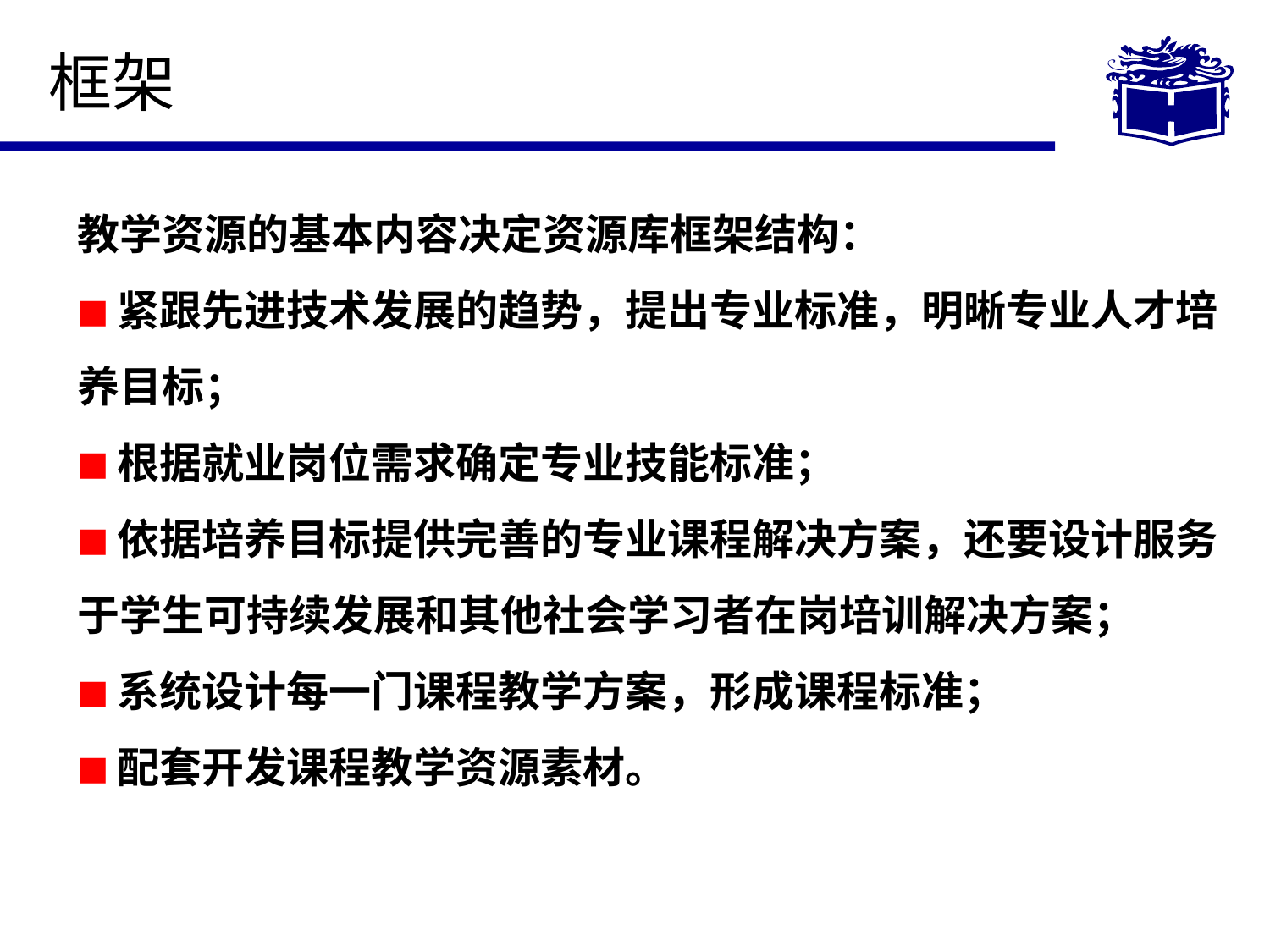

框架
教学资源的基本内容决定资源库框架结构：
■紧跟先进技术发展的趋势，提出专业标准，明晰专业人才培养目标；
■根据就业岗位需求确定专业技能标准；
■依据培养目标提供完善的专业课程解决方案，还要设计服务于学生可持续发展和其他社会学习者在岗培训解决方案；
■系统设计每一门课程教学方案，形成课程标准；
■配套开发课程教学资源素材。